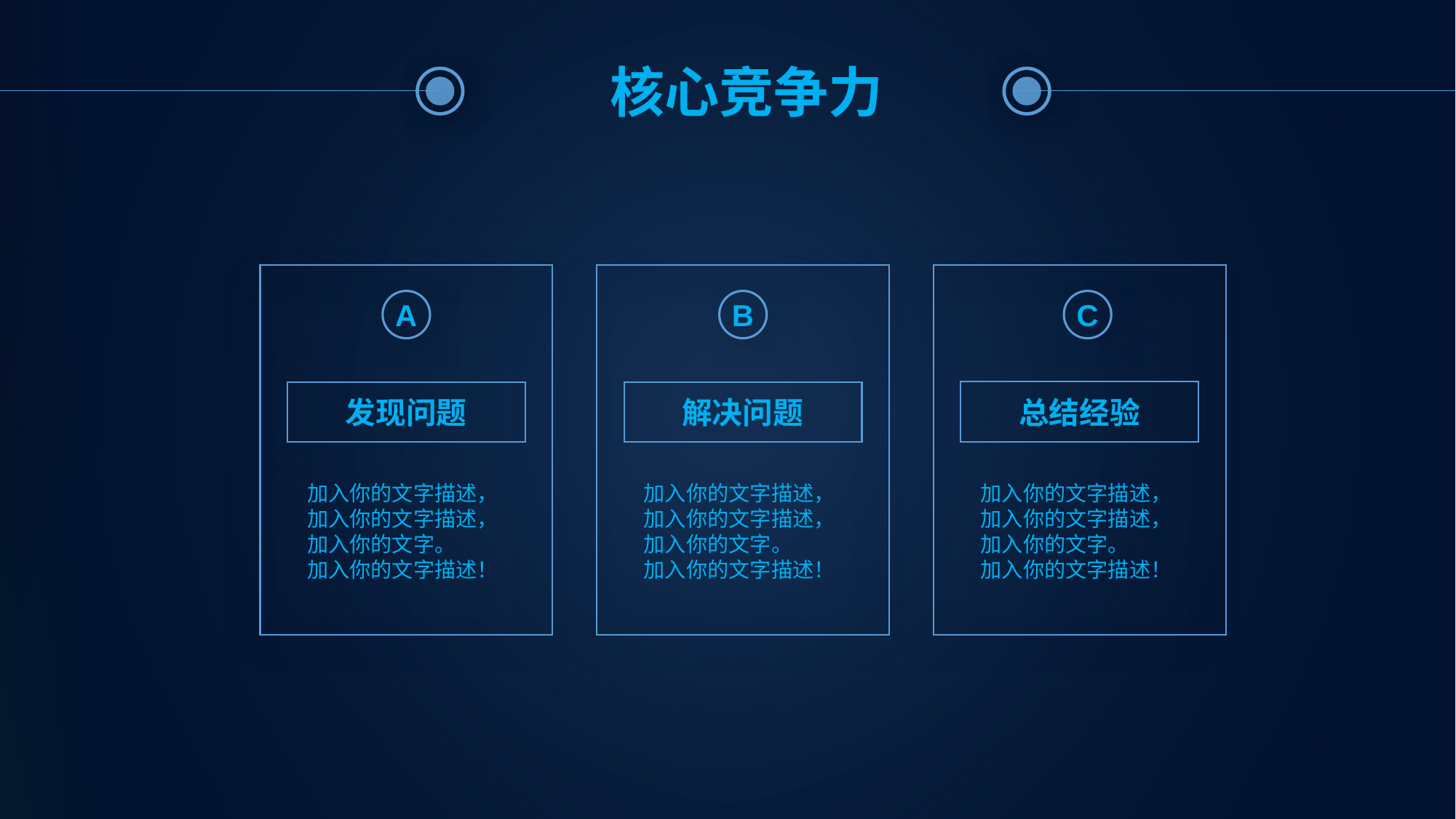

核心竞争力

A
B
C

总结经验
发现问题
解决问题
加入你的文字描述，加入你的文字描述，加入你的文字。
加入你的文字描述！
加入你的文字描述，加入你的文字描述，加入你的文字。
加入你的文字描述！
加入你的文字描述，加入你的文字描述，加入你的文字。
加入你的文字描述！